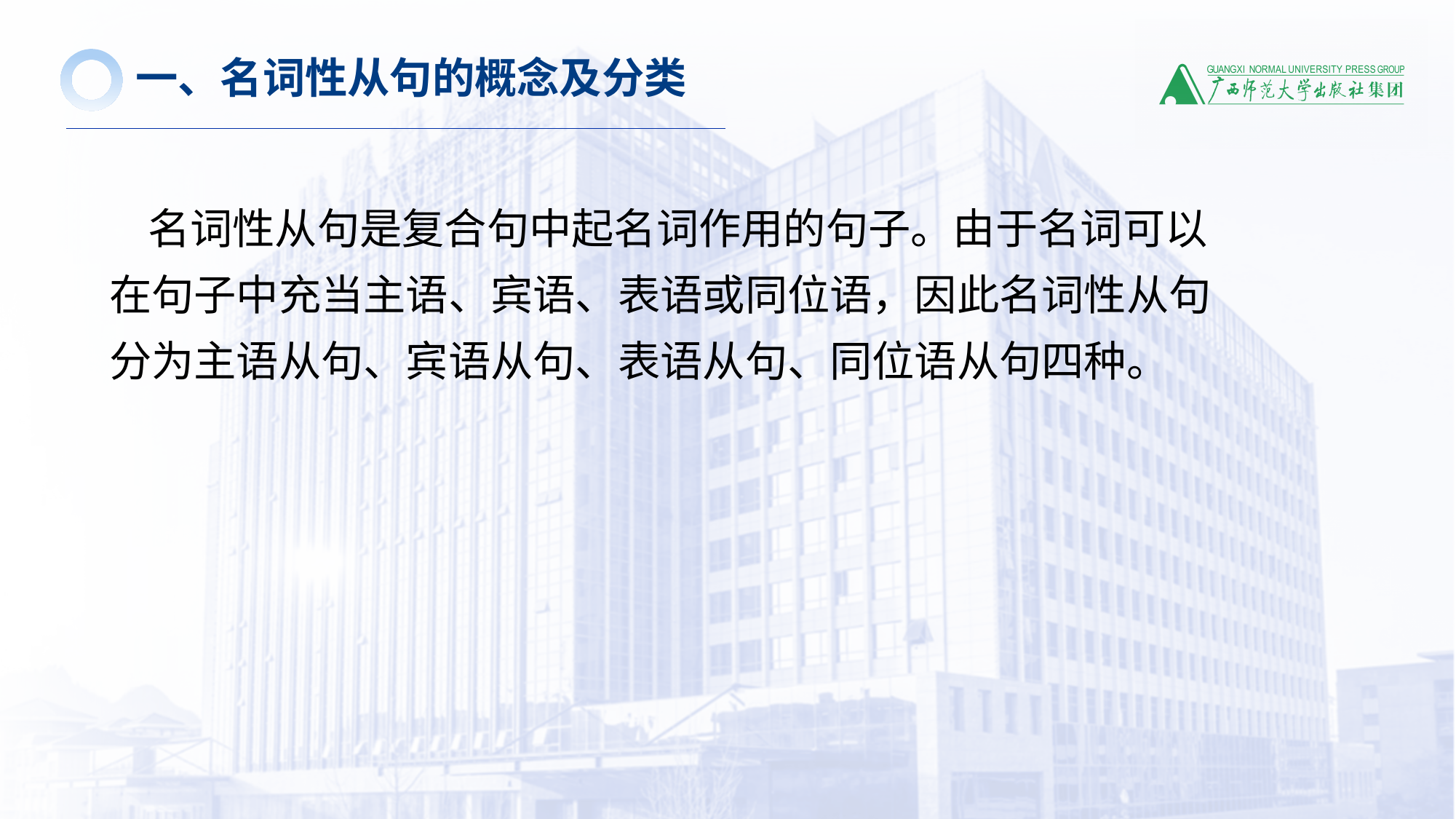

一、名词性从句的概念及分类

   名词性从句是复合句中起名词作用的句子。由于名词可以在句子中充当主语、宾语、表语或同位语，因此名词性从句分为主语从句、宾语从句、表语从句、同位语从句四种。